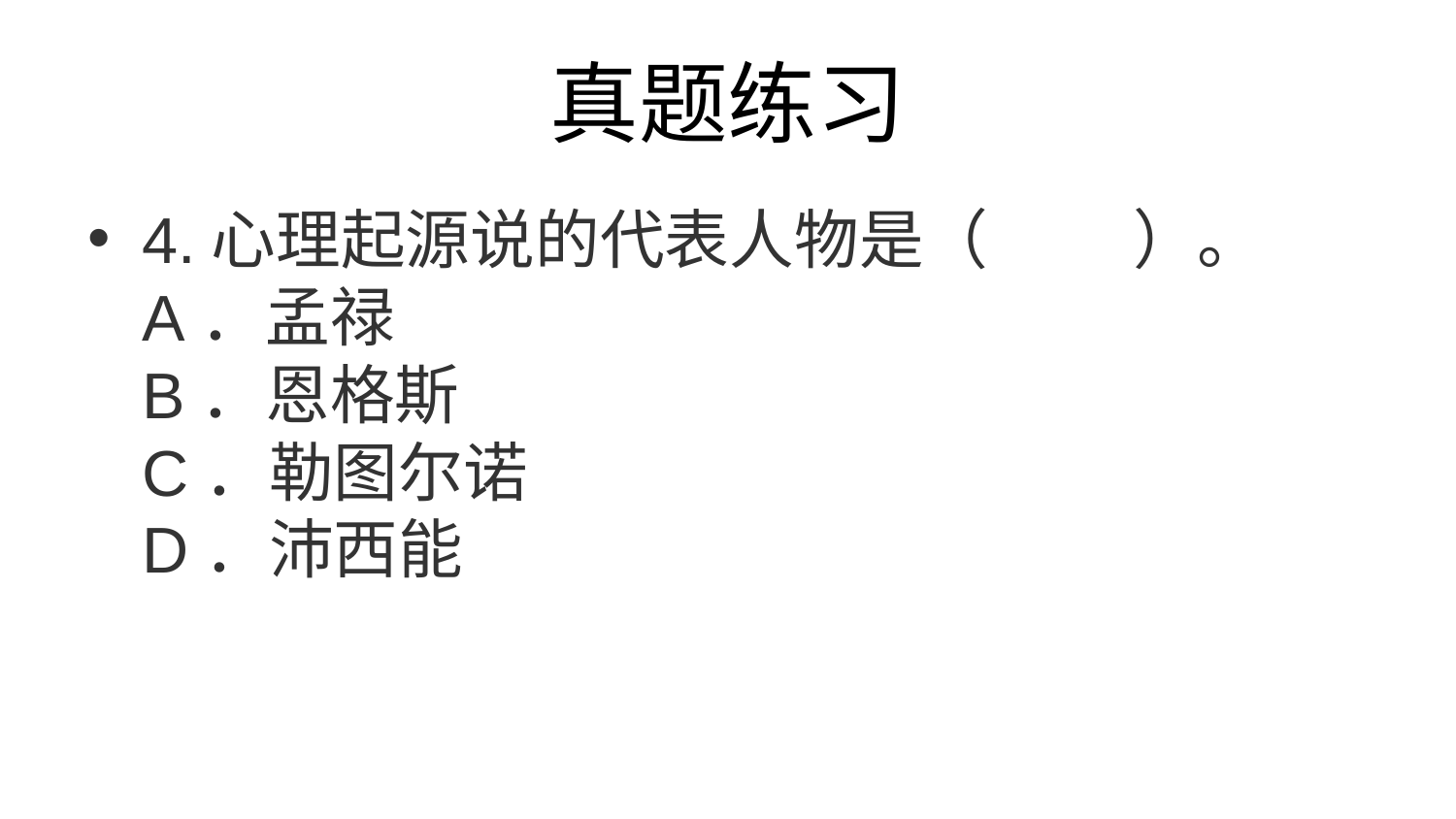

# 真题练习
4.心理起源说的代表人物是（　　 ）。
A．孟禄　
B．恩格斯
C．勒图尔诺　
D．沛西能